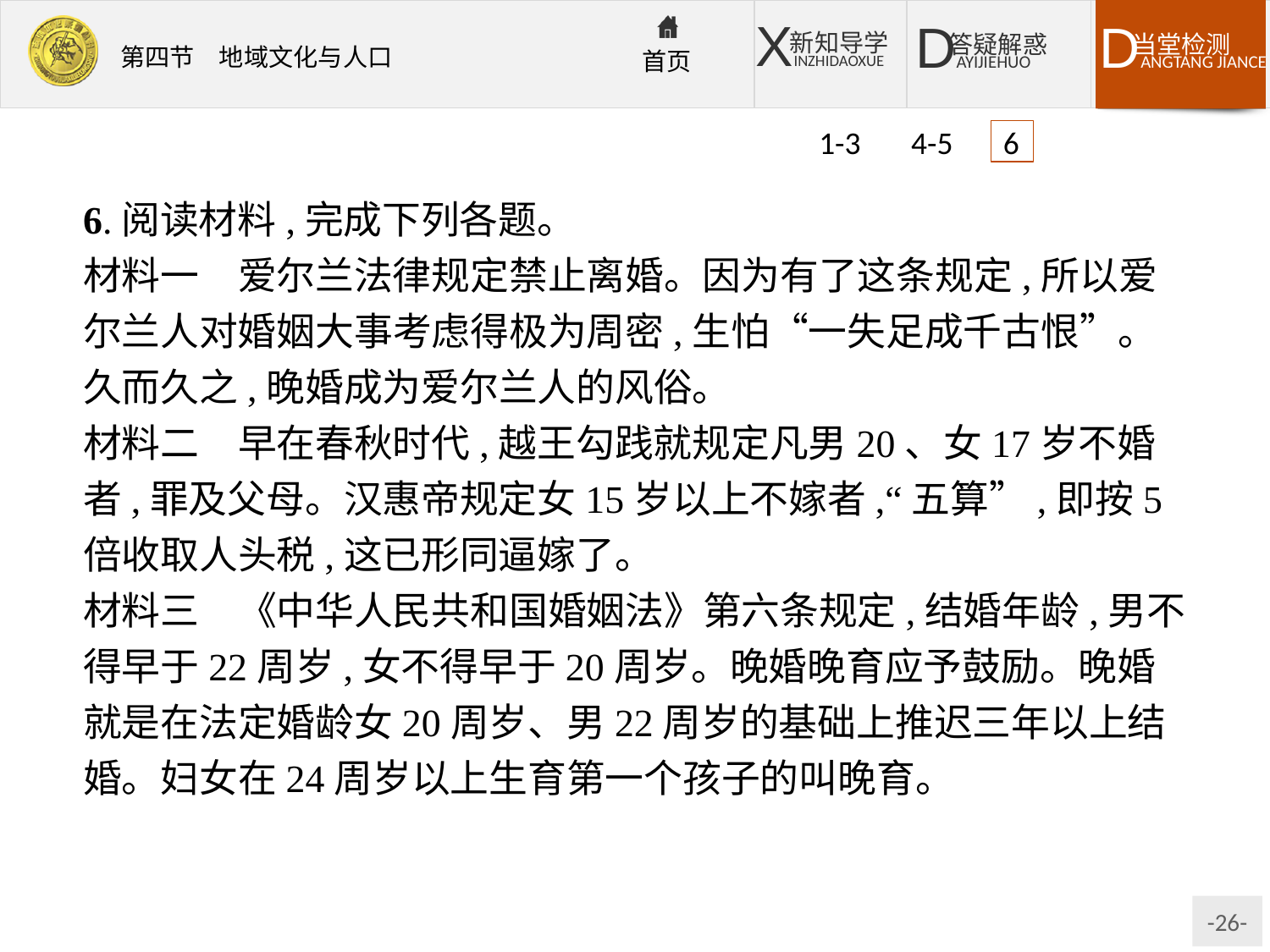

1-3       4-5       6

6.阅读材料,完成下列各题。
材料一　爱尔兰法律规定禁止离婚。因为有了这条规定,所以爱尔兰人对婚姻大事考虑得极为周密,生怕“一失足成千古恨”。久而久之,晚婚成为爱尔兰人的风俗。
材料二　早在春秋时代,越王勾践就规定凡男20、女17岁不婚者,罪及父母。汉惠帝规定女15岁以上不嫁者,“五算”,即按5倍收取人头税,这已形同逼嫁了。
材料三　《中华人民共和国婚姻法》第六条规定,结婚年龄,男不得早于22周岁,女不得早于20周岁。晚婚晚育应予鼓励。晚婚就是在法定婚龄女20周岁、男22周岁的基础上推迟三年以上结婚。妇女在24周岁以上生育第一个孩子的叫晚育。